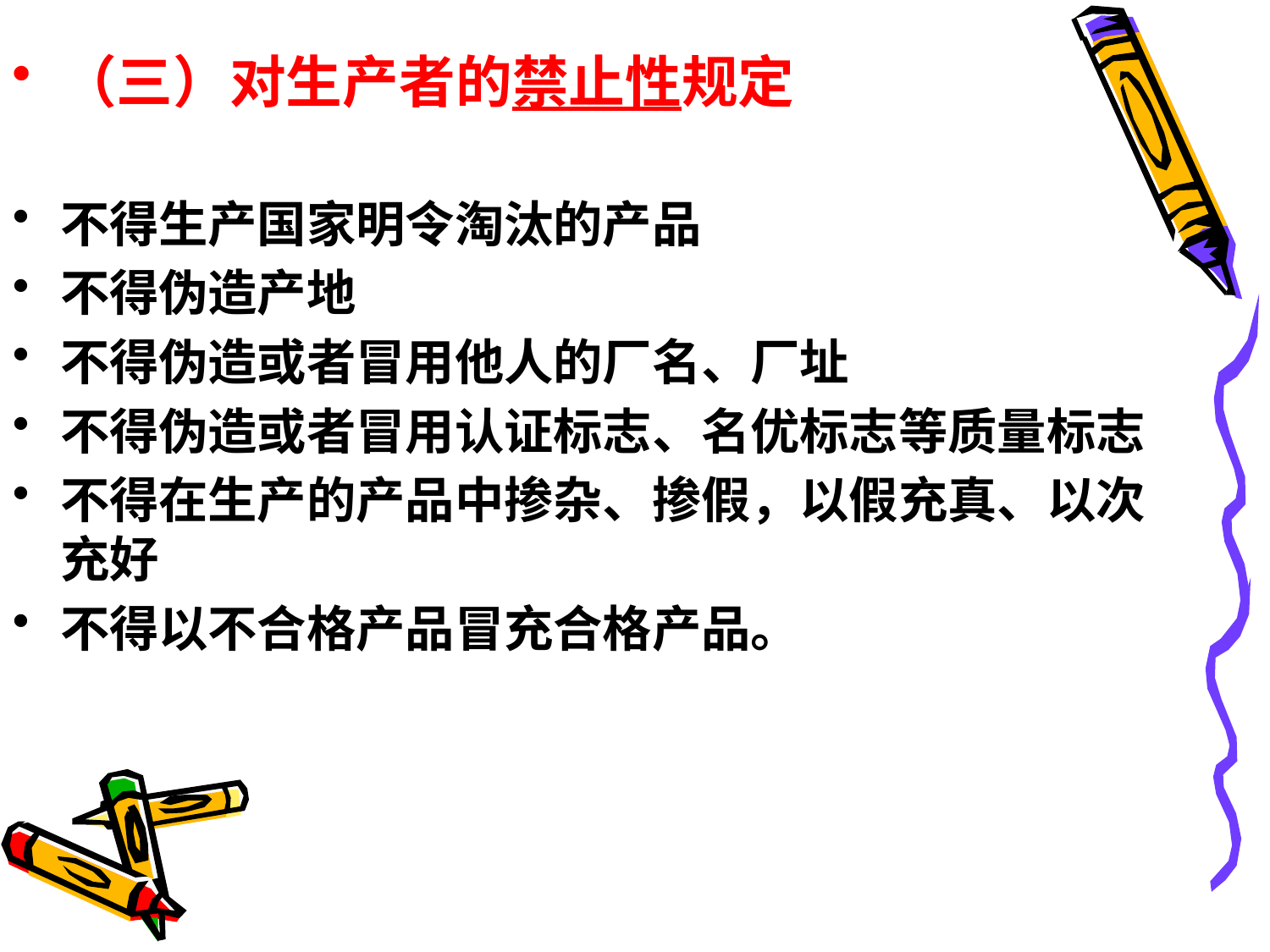

（三）对生产者的禁止性规定

不得生产国家明令淘汰的产品
不得伪造产地
不得伪造或者冒用他人的厂名、厂址
不得伪造或者冒用认证标志、名优标志等质量标志
不得在生产的产品中掺杂、掺假，以假充真、以次充好
不得以不合格产品冒充合格产品。